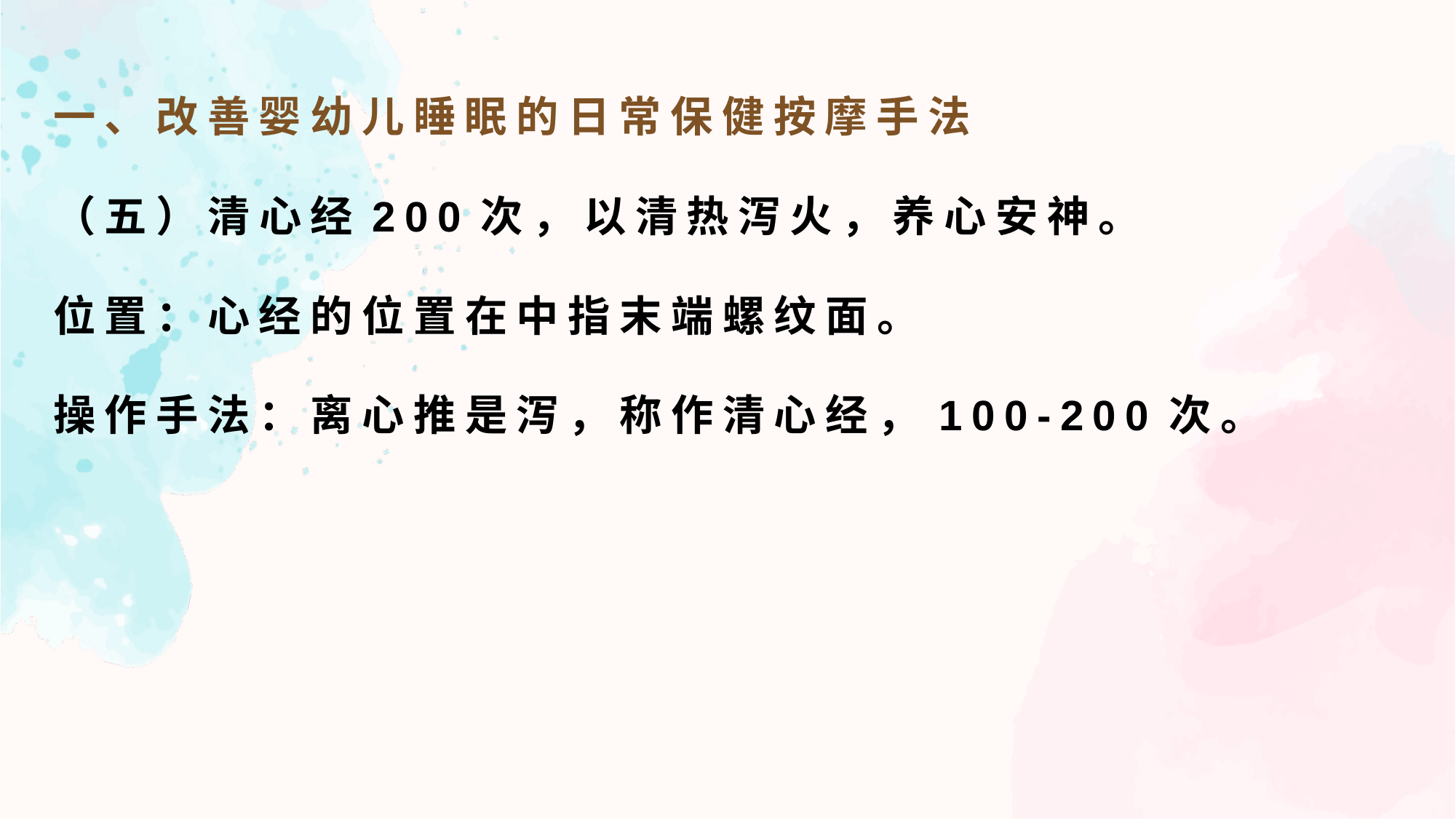

一、改善婴幼儿睡眠的日常保健按摩手法

（五）清心经200次，以清热泻火，养心安神。

位置：心经的位置在中指末端螺纹面。

操作手法：离心推是泻，称作清心经，100-200次。